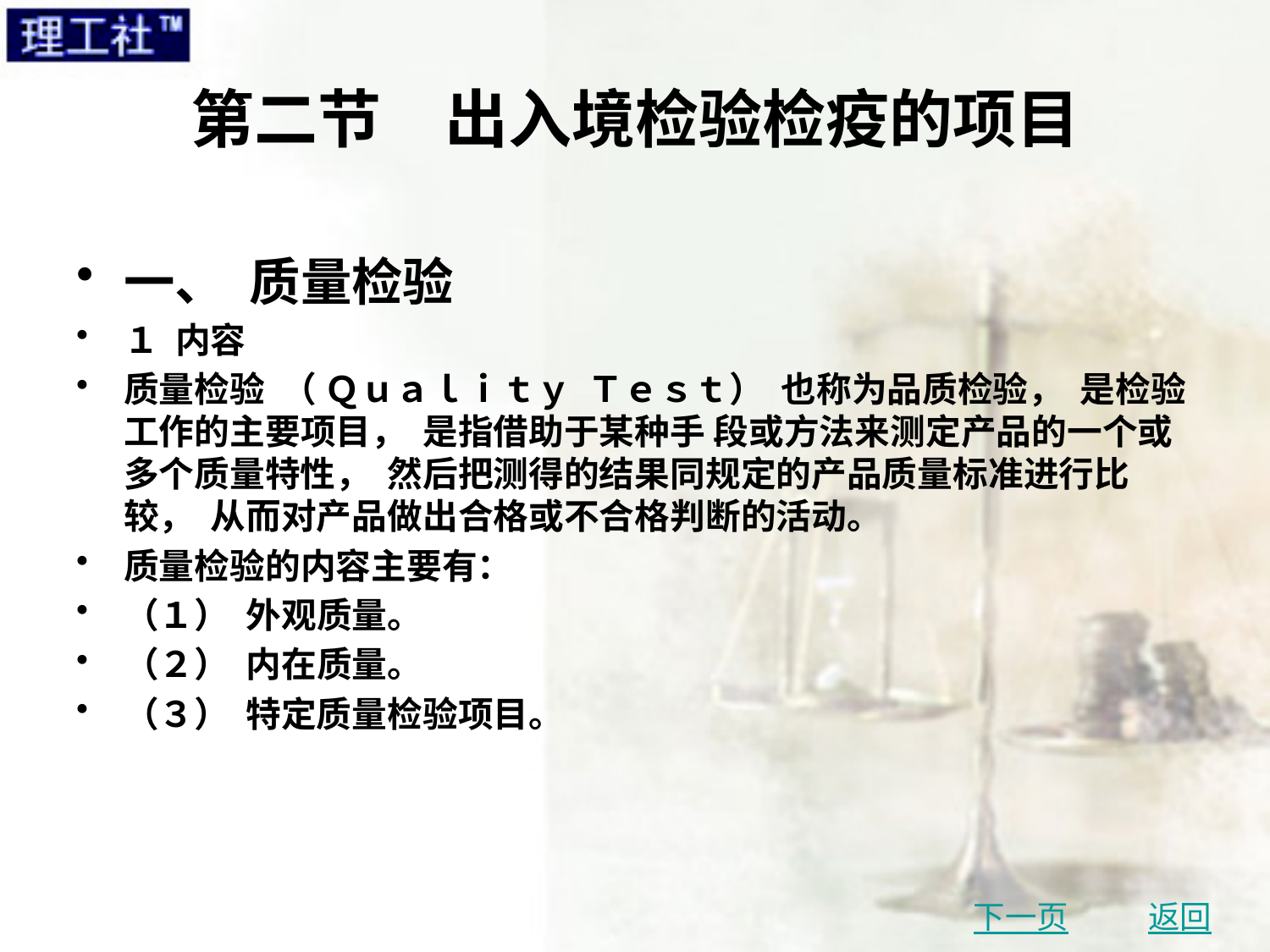

# 第二节　出入境检验检疫的项目
一、  质量检验
１  内容
质量检验  （ Ｑｕａｌｉｔｙ  Ｔｅｓｔ）  也称为品质检验，  是检验工作的主要项目，  是指借助于某种手 段或方法来测定产品的一个或多个质量特性，  然后把测得的结果同规定的产品质量标准进行比较，  从而对产品做出合格或不合格判断的活动。
质量检验的内容主要有：
（１）  外观质量。
（２）  内在质量。
（３）  特定质量检验项目。
下一页
返回